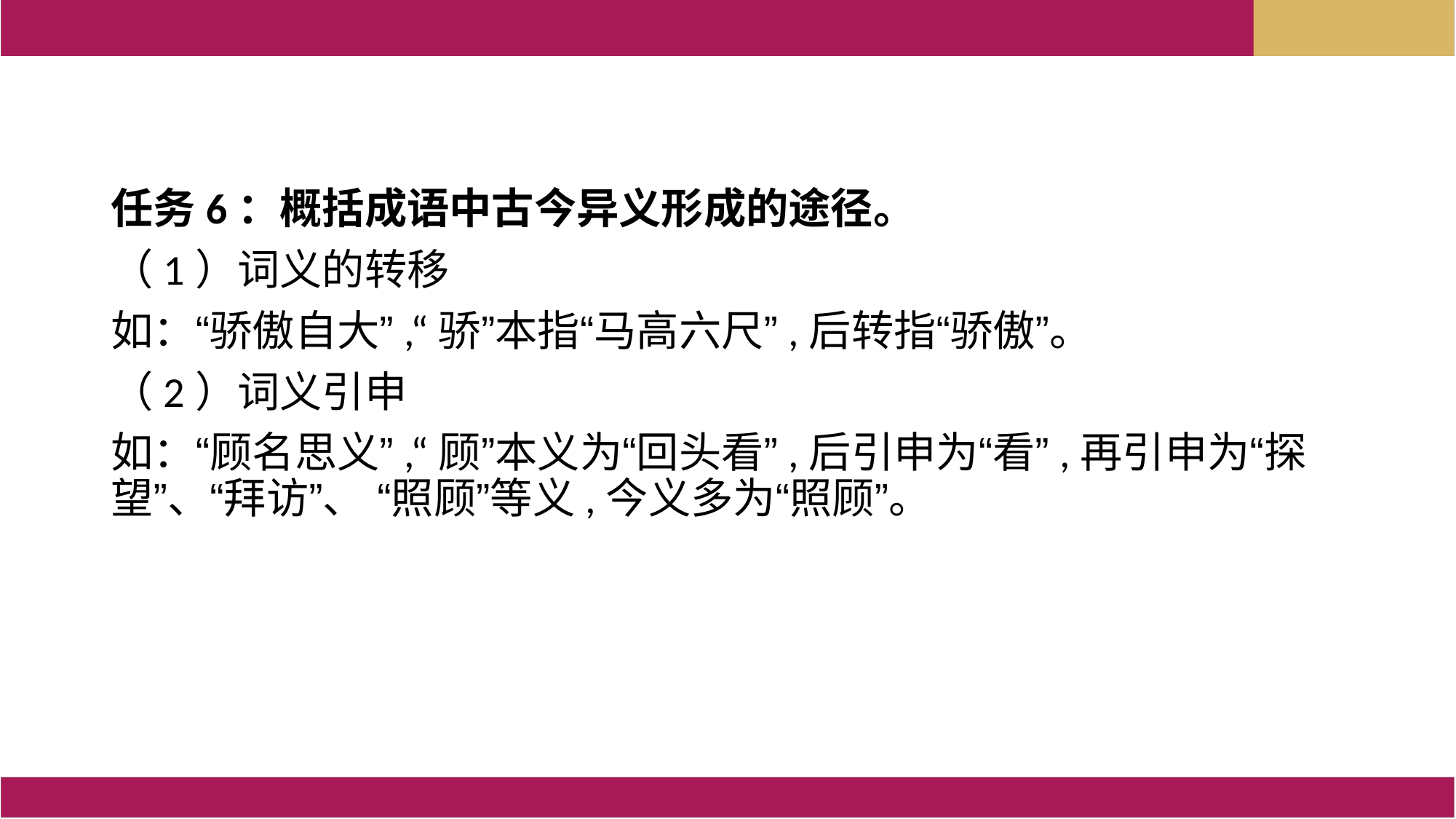

任务6：概括成语中古今异义形成的途径。
（1）词义的转移
如：“骄傲自大”,“骄”本指“马高六尺”,后转指“骄傲”。
（2）词义引申
如：“顾名思义”,“顾”本义为“回头看”,后引申为“看”,再引申为“探望”、“拜访”、 “照顾”等义,今义多为“照顾”。